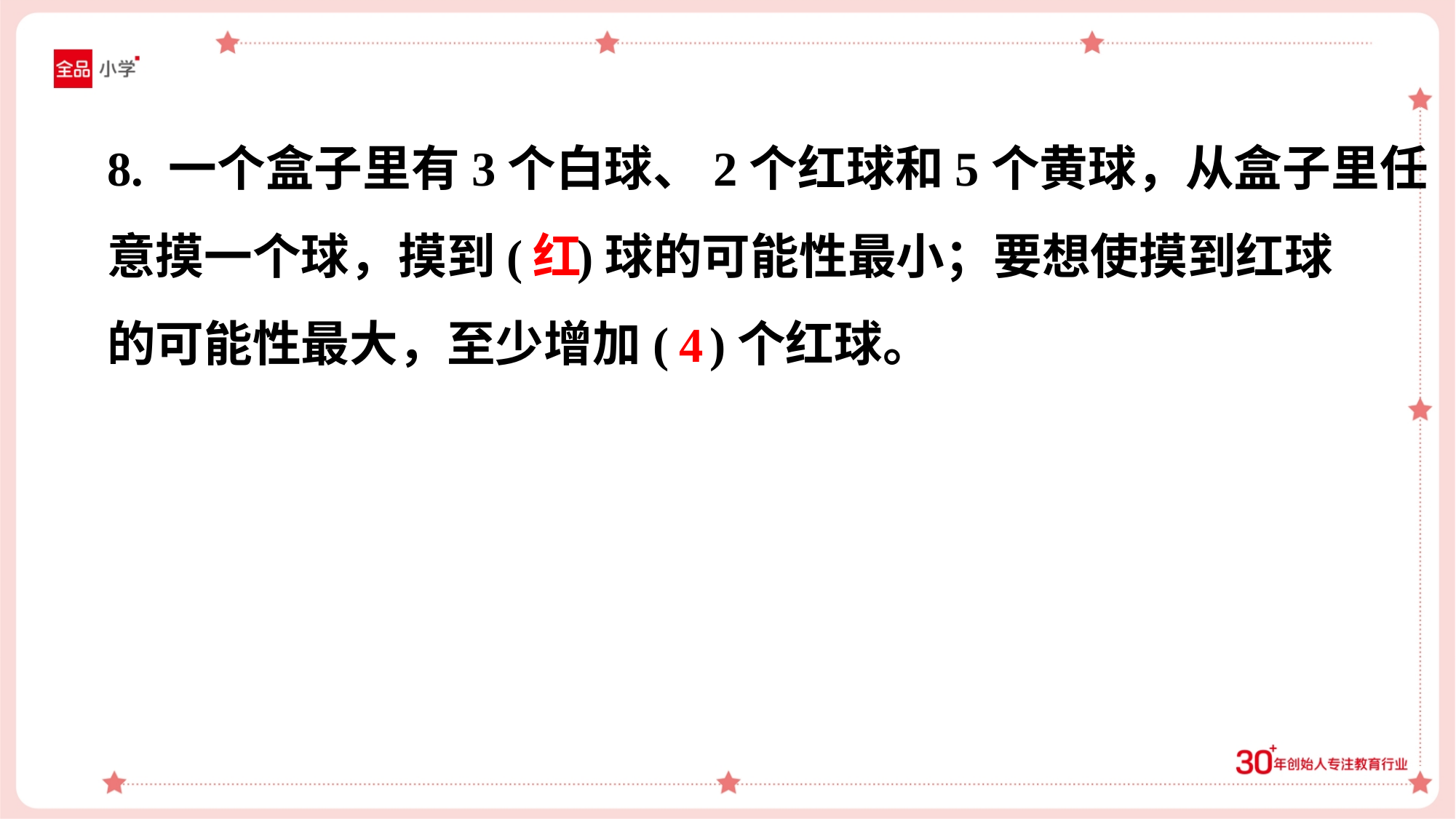

8. 一个盒子里有3个白球、2个红球和5个黄球，从盒子里任
意摸一个球，摸到(    )球的可能性最小；要想使摸到红球
的可能性最大，至少增加(   )个红球。
红
4